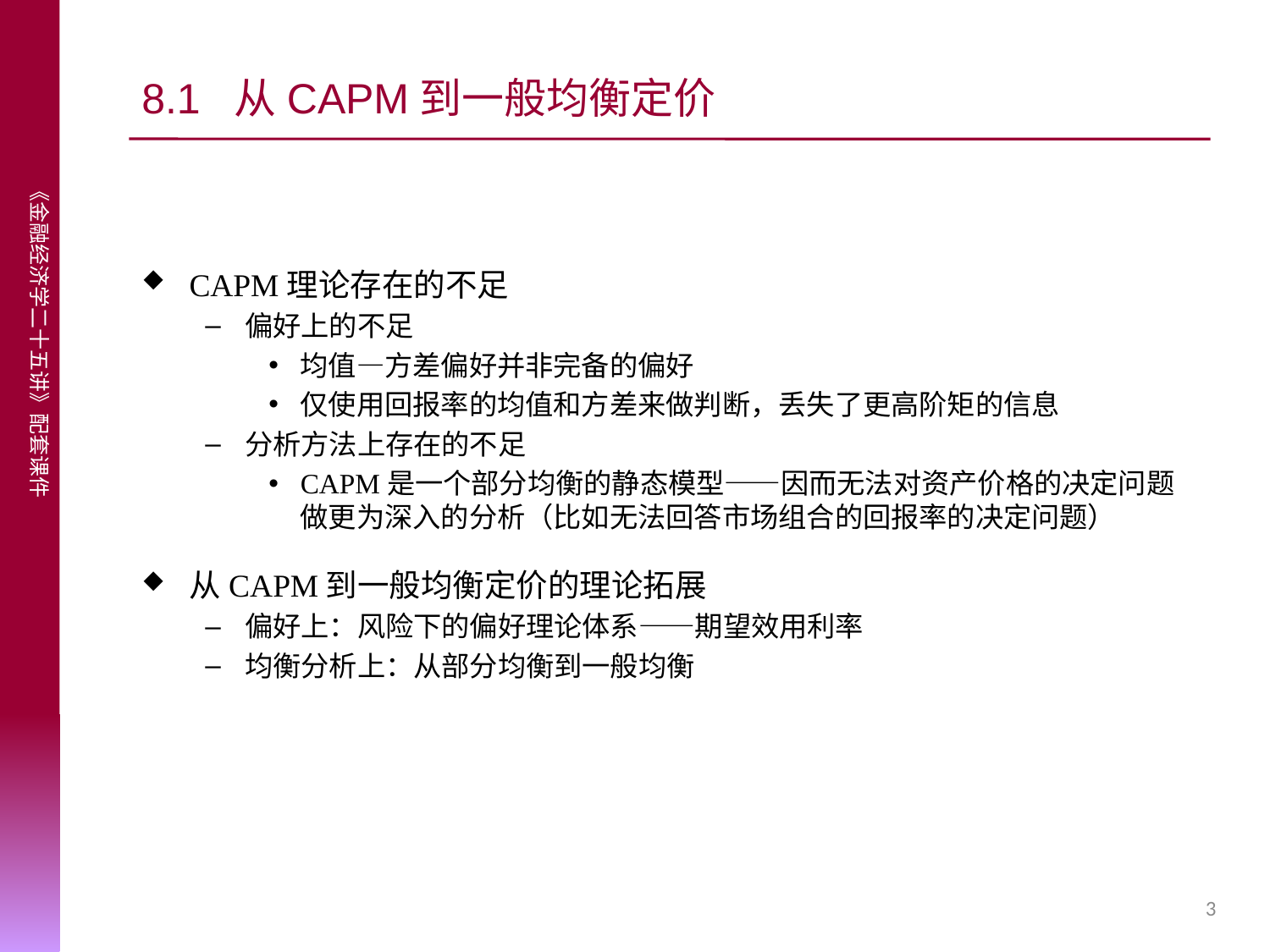

# 8.1  从CAPM到一般均衡定价

CAPM理论存在的不足
偏好上的不足
均值—方差偏好并非完备的偏好
仅使用回报率的均值和方差来做判断，丢失了更高阶矩的信息
分析方法上存在的不足
CAPM是一个部分均衡的静态模型——因而无法对资产价格的决定问题做更为深入的分析（比如无法回答市场组合的回报率的决定问题）
从CAPM到一般均衡定价的理论拓展
偏好上：风险下的偏好理论体系——期望效用利率
均衡分析上：从部分均衡到一般均衡
3